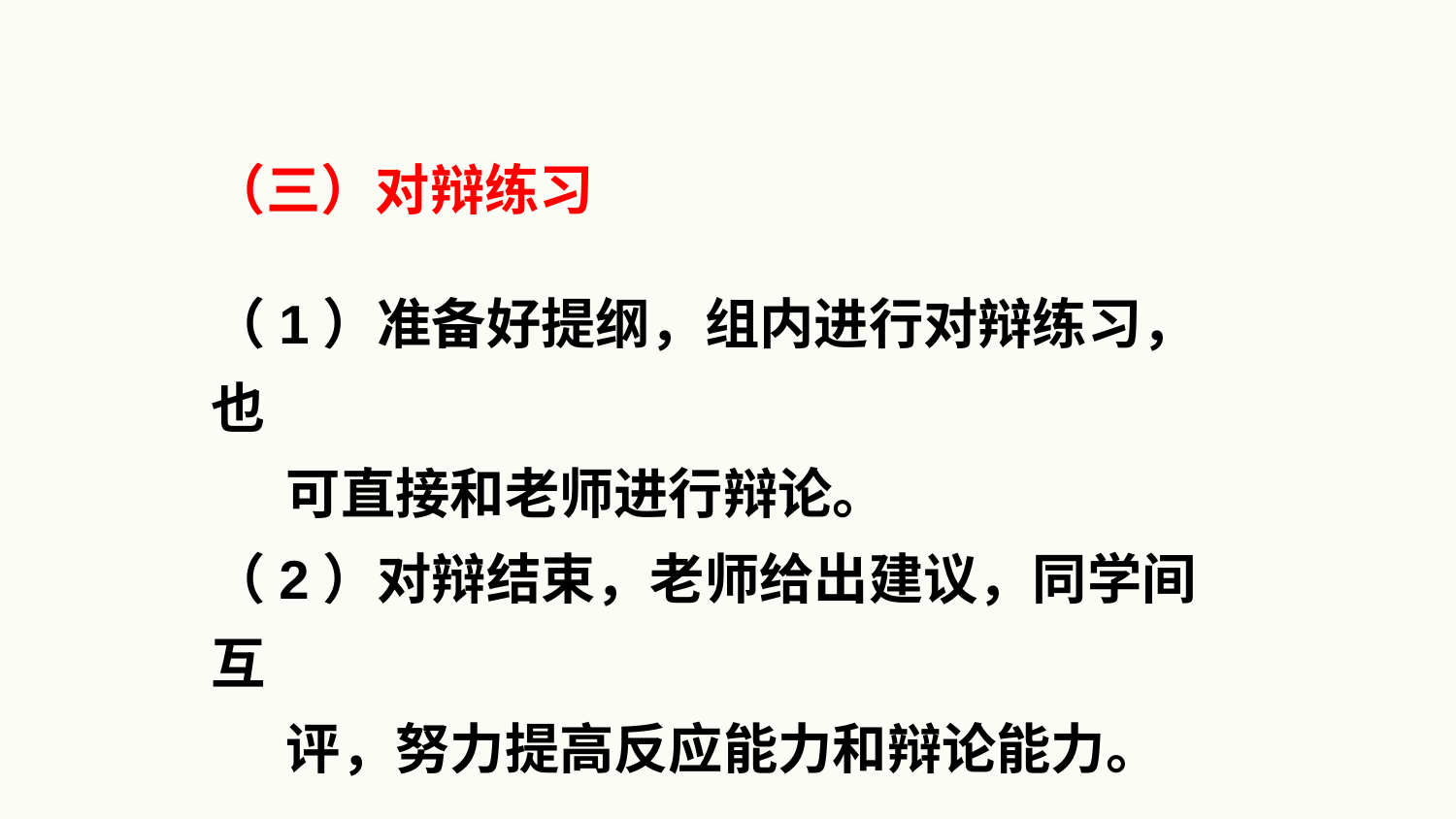

（三）对辩练习
（1）准备好提纲，组内进行对辩练习，也
     可直接和老师进行辩论。
（2）对辩结束，老师给出建议，同学间互
     评，努力提高反应能力和辩论能力。